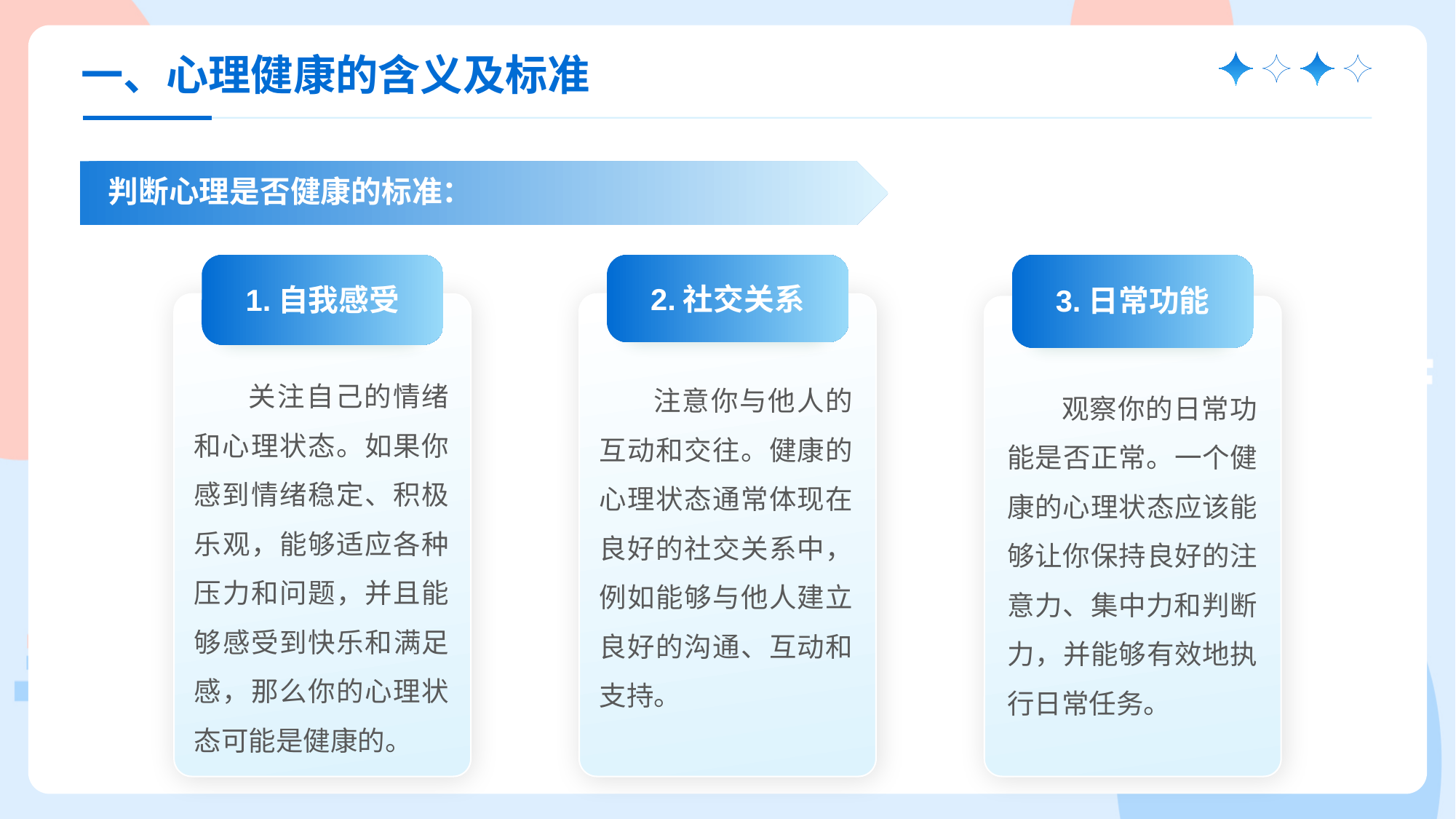

一、心理健康的含义及标准
判断心理是否健康的标准：

3.日常功能

观察你的日常功能是否正常。一个健康的心理状态应该能够让你保持良好的注意力、集中力和判断力，并能够有效地执行日常任务。

1.自我感受

关注自己的情绪和心理状态。如果你感到情绪稳定、积极乐观，能够适应各种压力和问题，并且能够感受到快乐和满足感，那么你的心理状态可能是健康的。

2.社交关系

注意你与他人的互动和交往。健康的心理状态通常体现在良好的社交关系中，例如能够与他人建立良好的沟通、互动和支持。